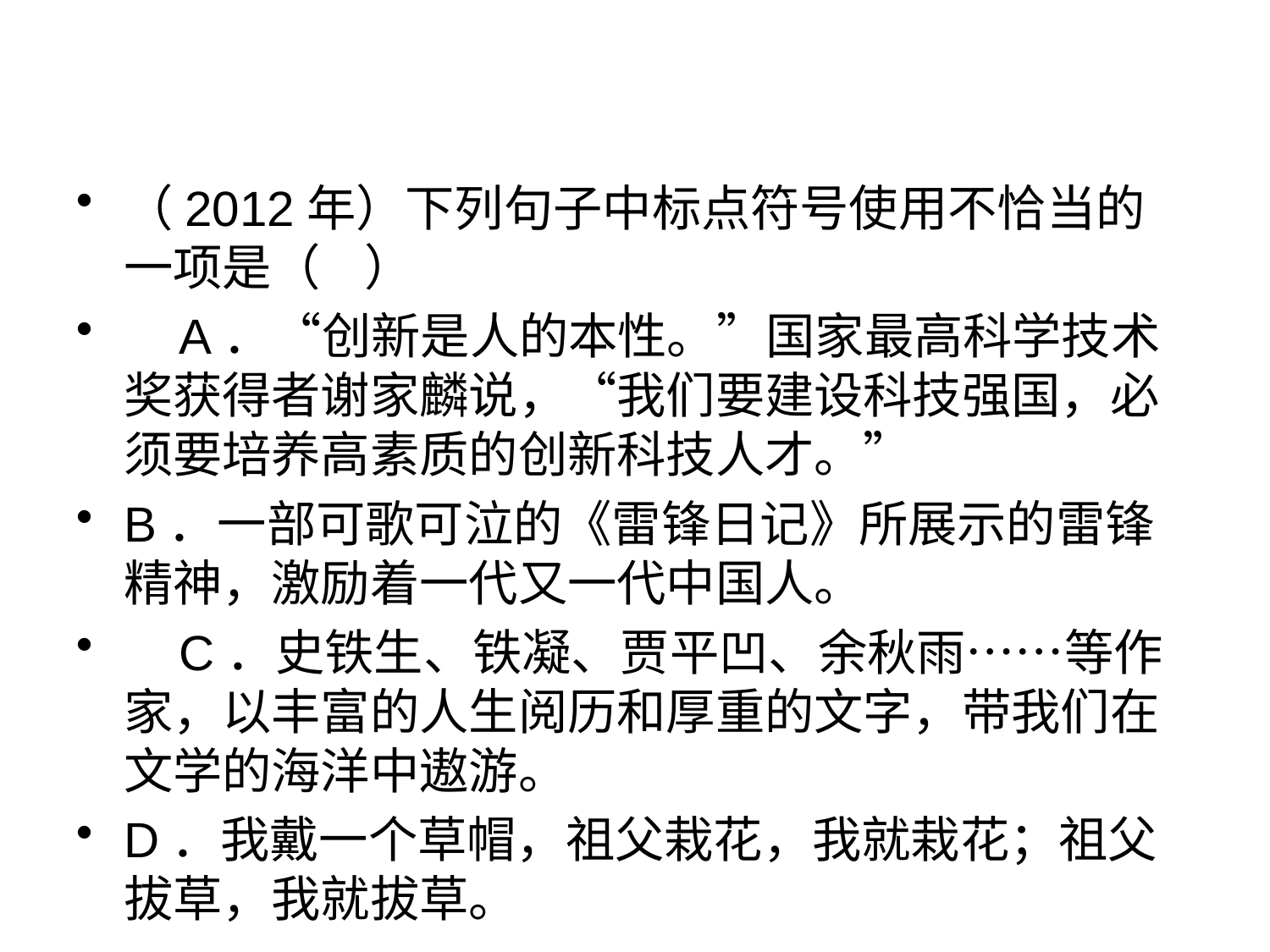

#
（2012年）下列句子中标点符号使用不恰当的一项是（    ）
    A．“创新是人的本性。”国家最高科学技术奖获得者谢家麟说，“我们要建设科技强国，必须要培养高素质的创新科技人才。”
B．一部可歌可泣的《雷锋日记》所展示的雷锋精神，激励着一代又一代中国人。
    C．史铁生、铁凝、贾平凹、余秋雨……等作家，以丰富的人生阅历和厚重的文字，带我们在文学的海洋中遨游。
D．我戴一个草帽，祖父栽花，我就栽花；祖父拔草，我就拔草。